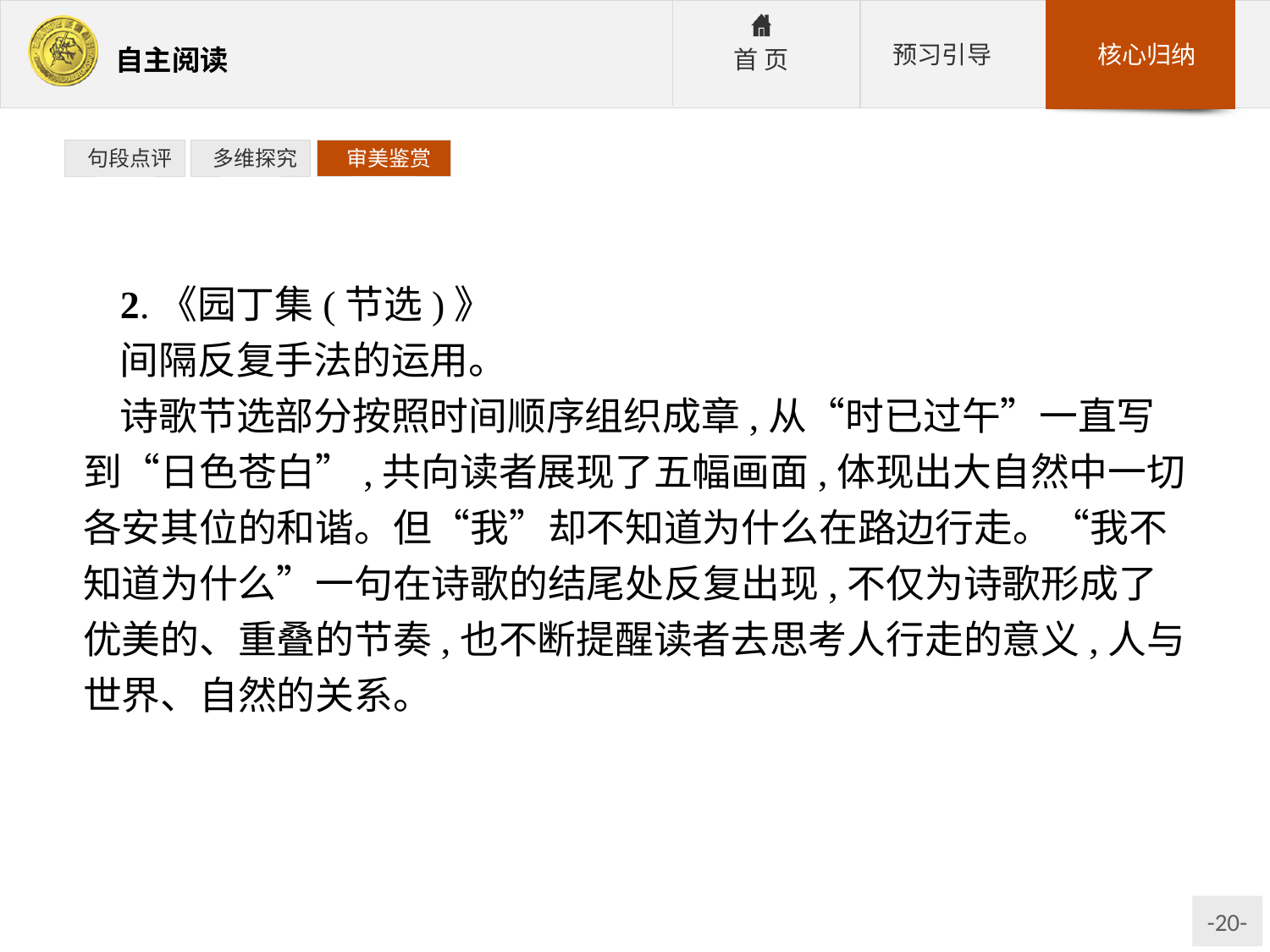

句段点评
 多维探究
 审美鉴赏
2.《园丁集(节选)》
间隔反复手法的运用。
诗歌节选部分按照时间顺序组织成章,从“时已过午”一直写到“日色苍白”,共向读者展现了五幅画面,体现出大自然中一切各安其位的和谐。但“我”却不知道为什么在路边行走。“我不知道为什么”一句在诗歌的结尾处反复出现,不仅为诗歌形成了优美的、重叠的节奏,也不断提醒读者去思考人行走的意义,人与世界、自然的关系。